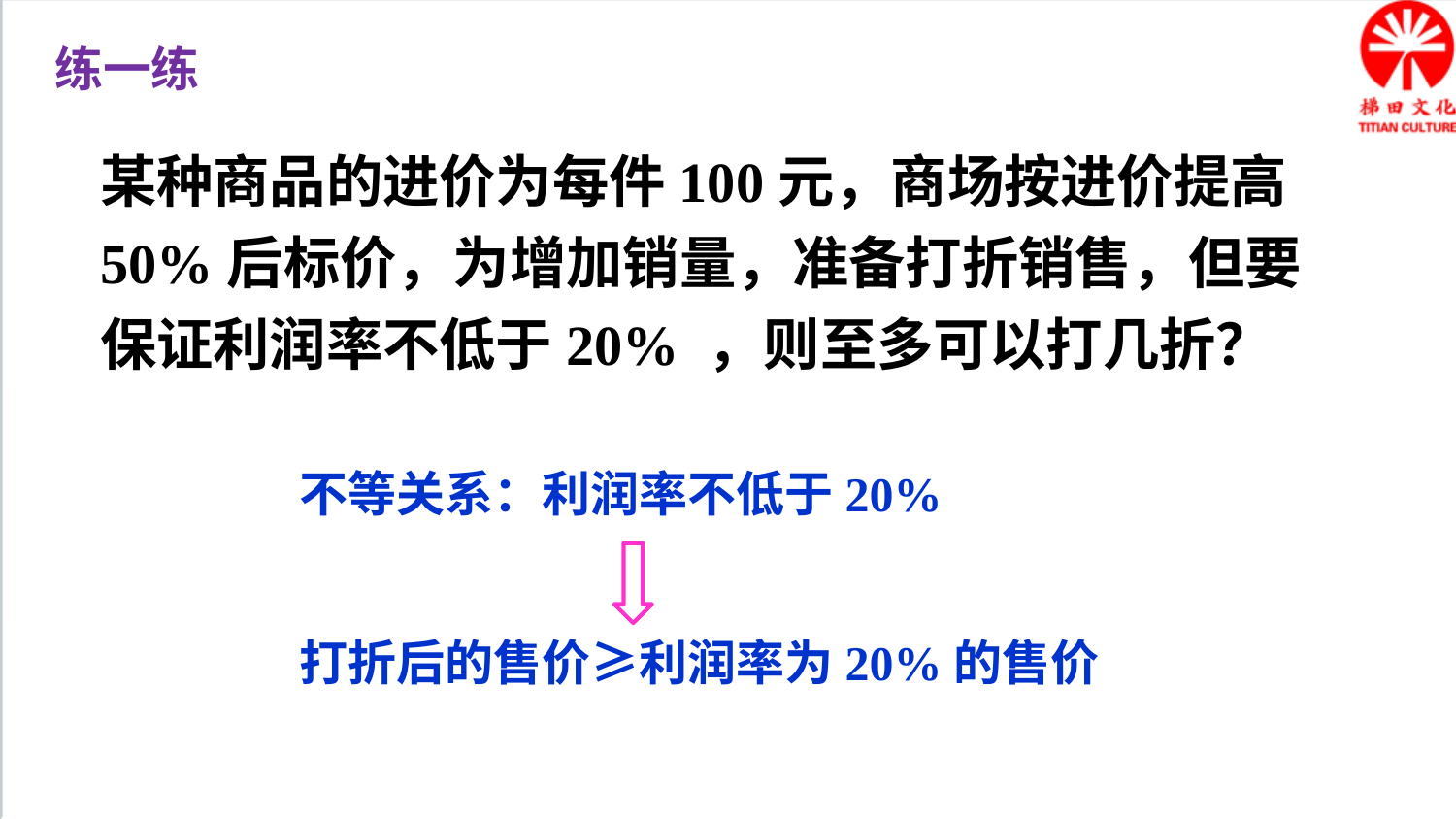

练一练
某种商品的进价为每件100元，商场按进价提高50%后标价，为增加销量，准备打折销售，但要保证利润率不低于20% ，则至多可以打几折？
不等关系：利润率不低于20%

打折后的售价≥利润率为20%的售价